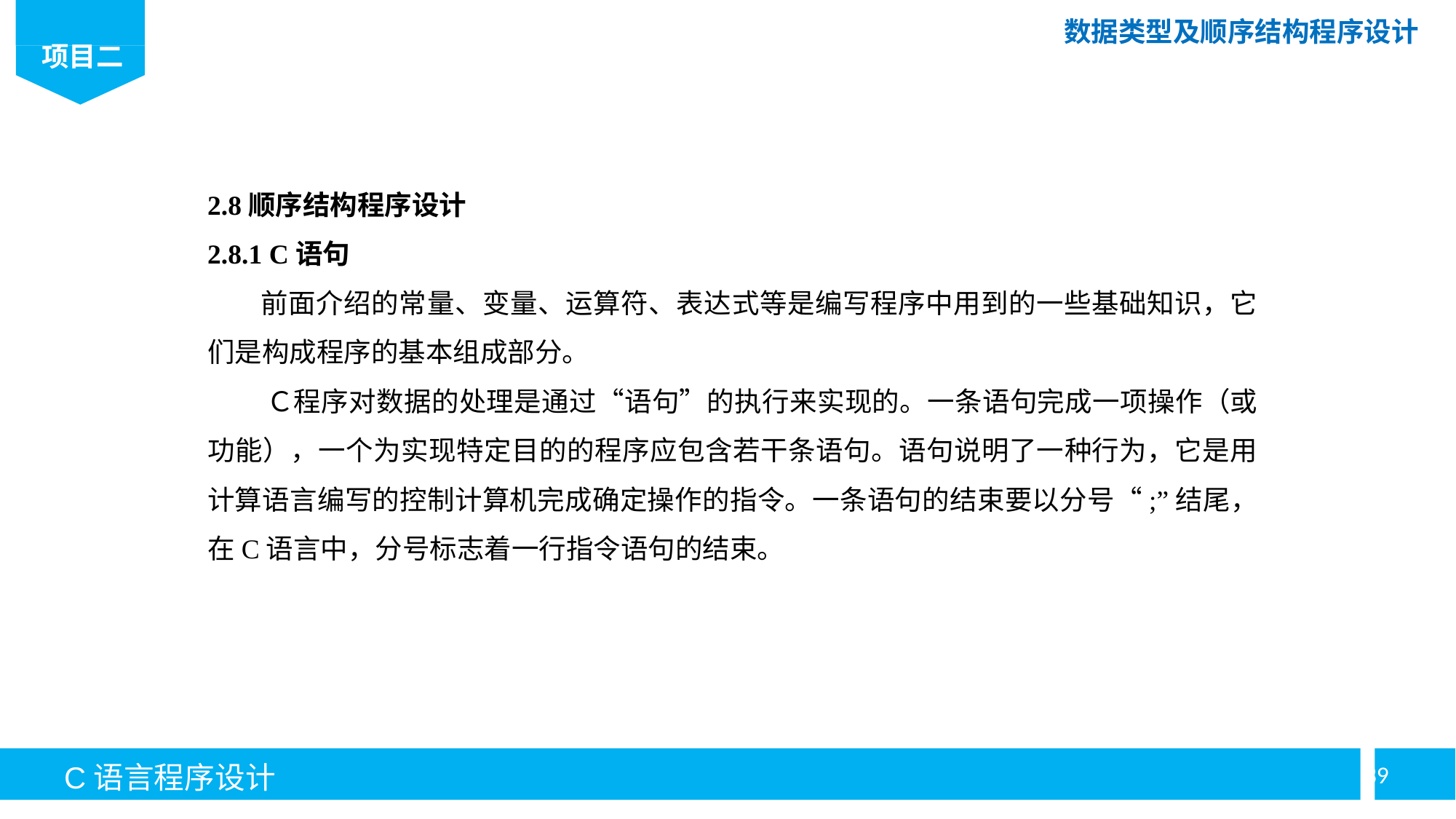

2.8顺序结构程序设计
2.8.1 C语句
       前面介绍的常量、变量、运算符、表达式等是编写程序中用到的一些基础知识，它们是构成程序的基本组成部分。
        Ｃ程序对数据的处理是通过“语句”的执行来实现的。一条语句完成一项操作（或功能），一个为实现特定目的的程序应包含若干条语句。语句说明了一种行为，它是用计算语言编写的控制计算机完成确定操作的指令。一条语句的结束要以分号“;”结尾，在C语言中，分号标志着一行指令语句的结束。